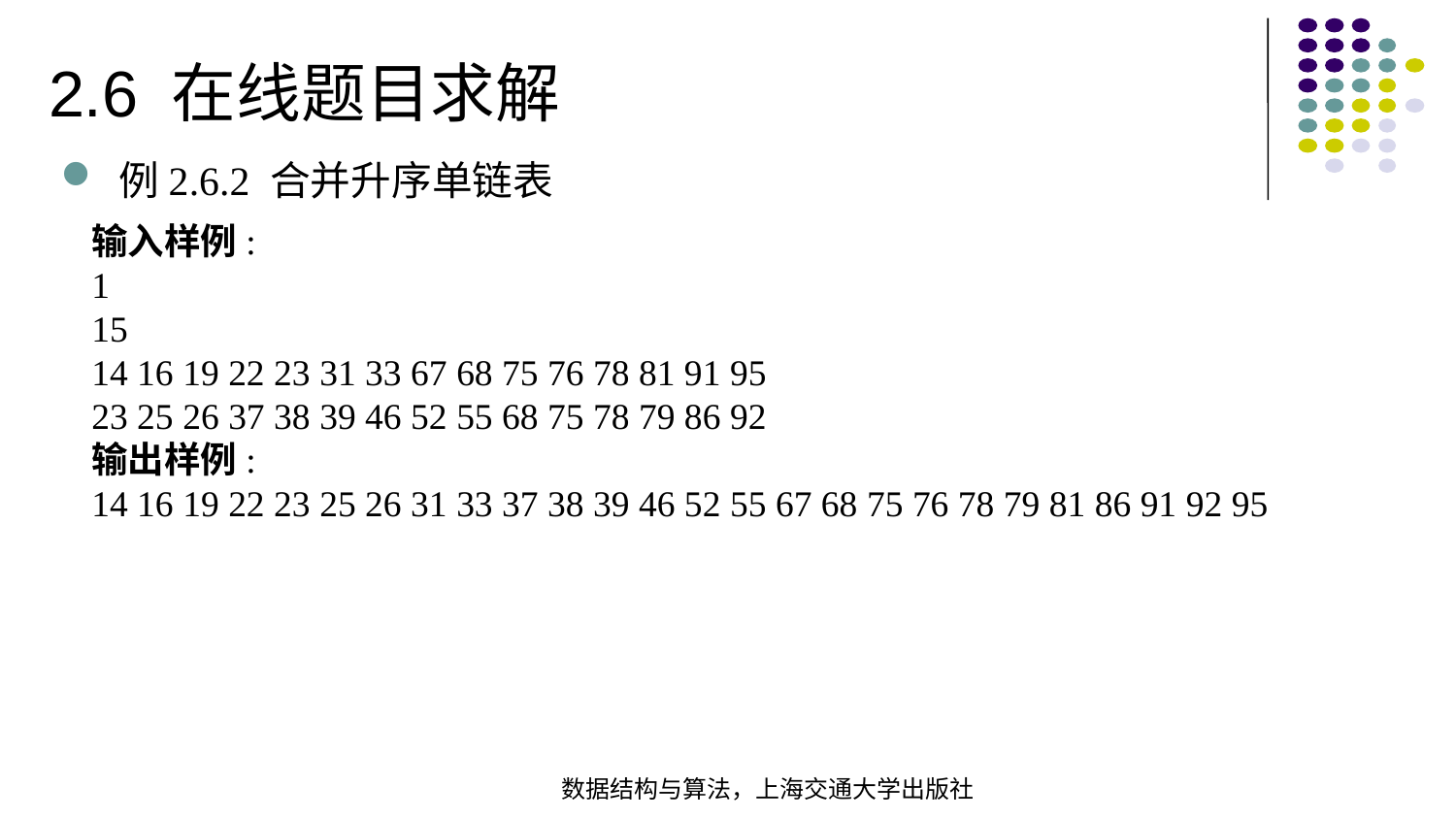

2.6 在线题目求解
例2.6.2 合并升序单链表
输入样例:
1
15
14 16 19 22 23 31 33 67 68 75 76 78 81 91 95
23 25 26 37 38 39 46 52 55 68 75 78 79 86 92
输出样例:
14 16 19 22 23 25 26 31 33 37 38 39 46 52 55 67 68 75 76 78 79 81 86 91 92 95